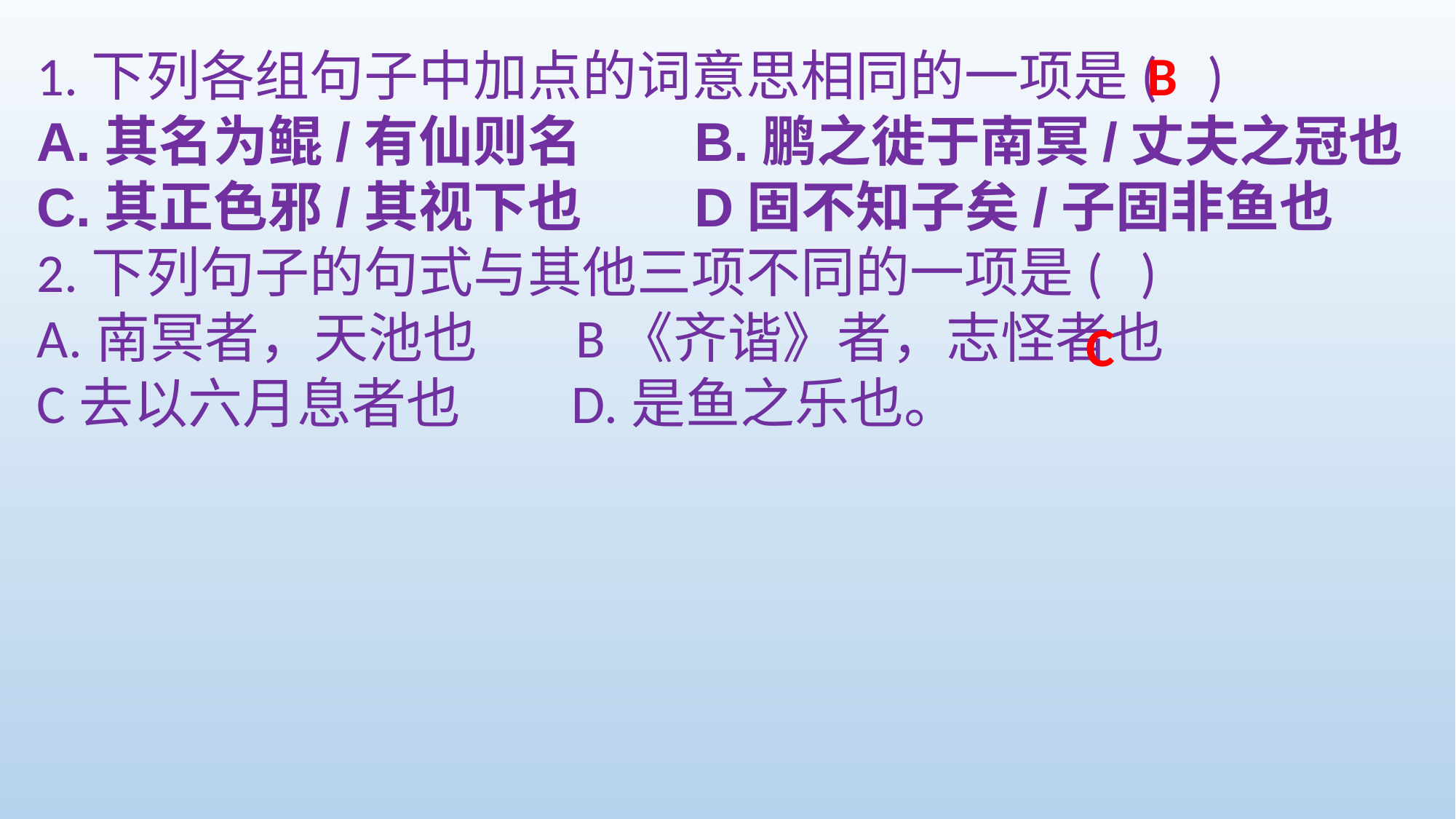

1.下列各组句子中加点的词意思相同的一项是(    )
A.其名为鲲/有仙则名        B.鹏之徙于南冥/丈夫之冠也
C.其正色邪/其视下也        D固不知子矣/子固非鱼也
2.下列句子的句式与其他三项不同的一项是(   )
A.南冥者，天池也       B《齐谐》者，志怪者也
C去以六月息者也        D.是鱼之乐也。

B
C